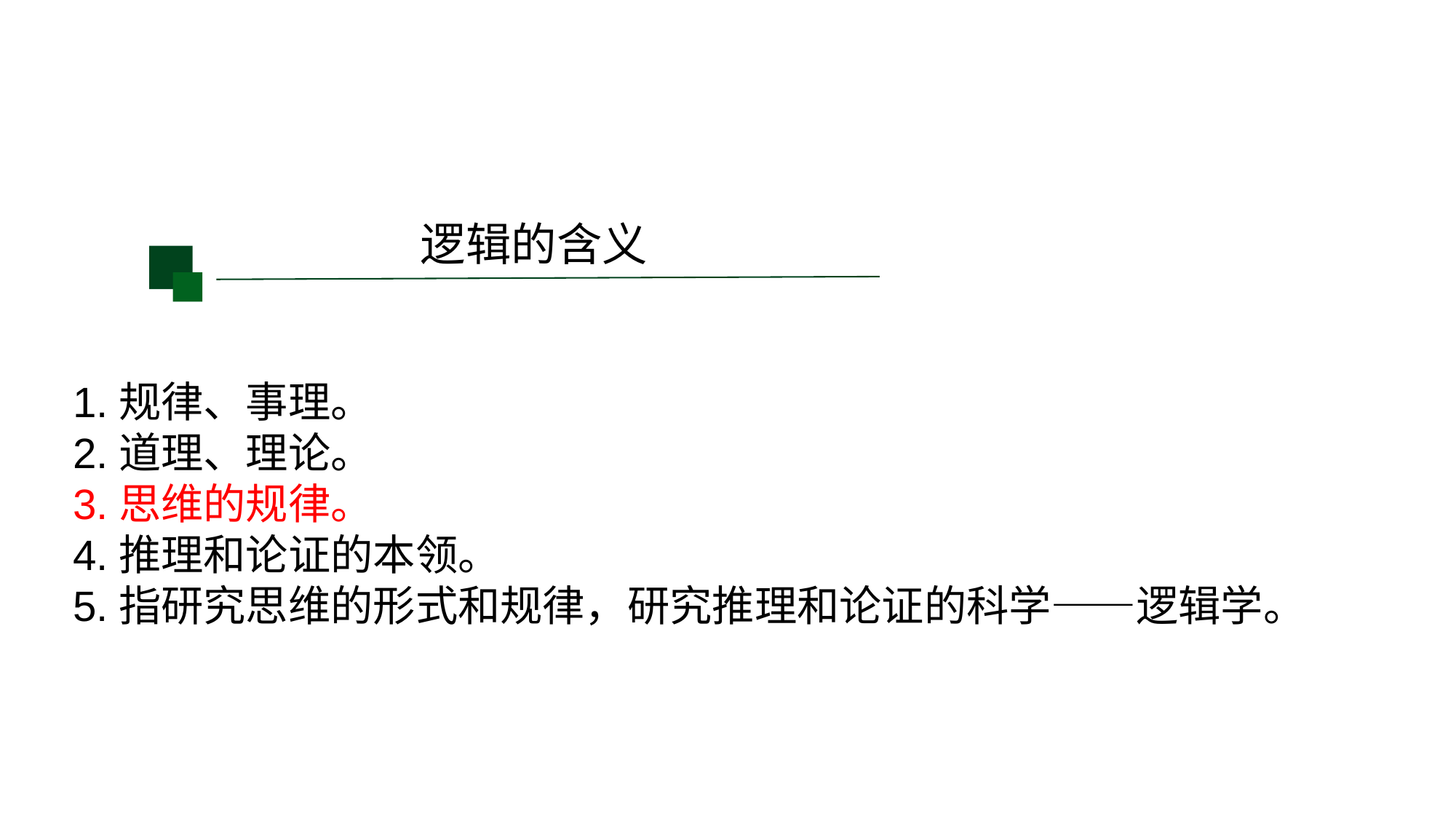

逻辑的含义

1.规律、事理。
2.道理、理论。
3.思维的规律。
4.推理和论证的本领。
5.指研究思维的形式和规律，研究推理和论证的科学——逻辑学。